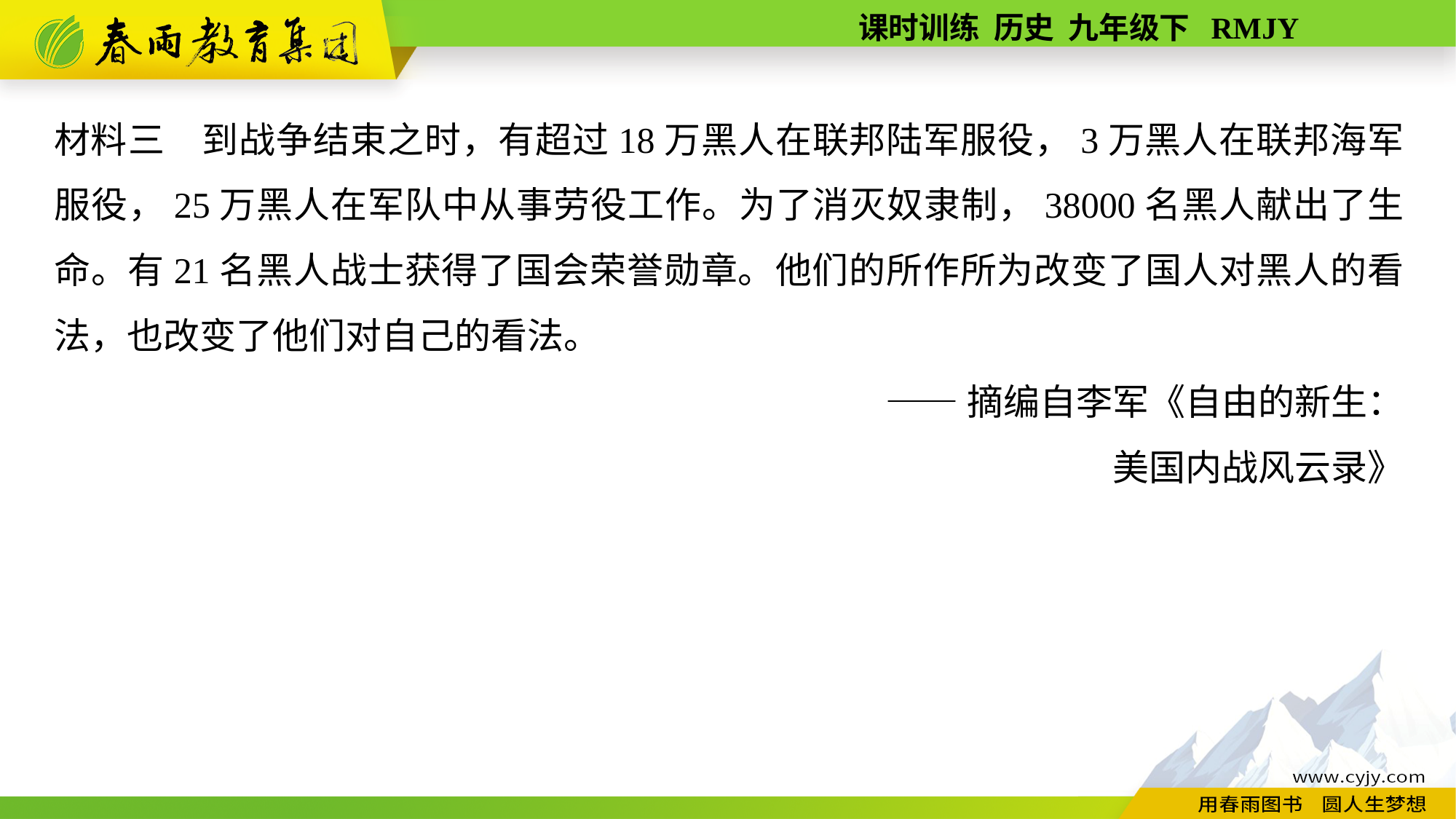

材料三　到战争结束之时，有超过18万黑人在联邦陆军服役，3万黑人在联邦海军服役，25万黑人在军队中从事劳役工作。为了消灭奴隶制，38000名黑人献出了生命。有21名黑人战士获得了国会荣誉勋章。他们的所作所为改变了国人对黑人的看法，也改变了他们对自己的看法。
——摘编自李军《自由的新生：
美国内战风云录》